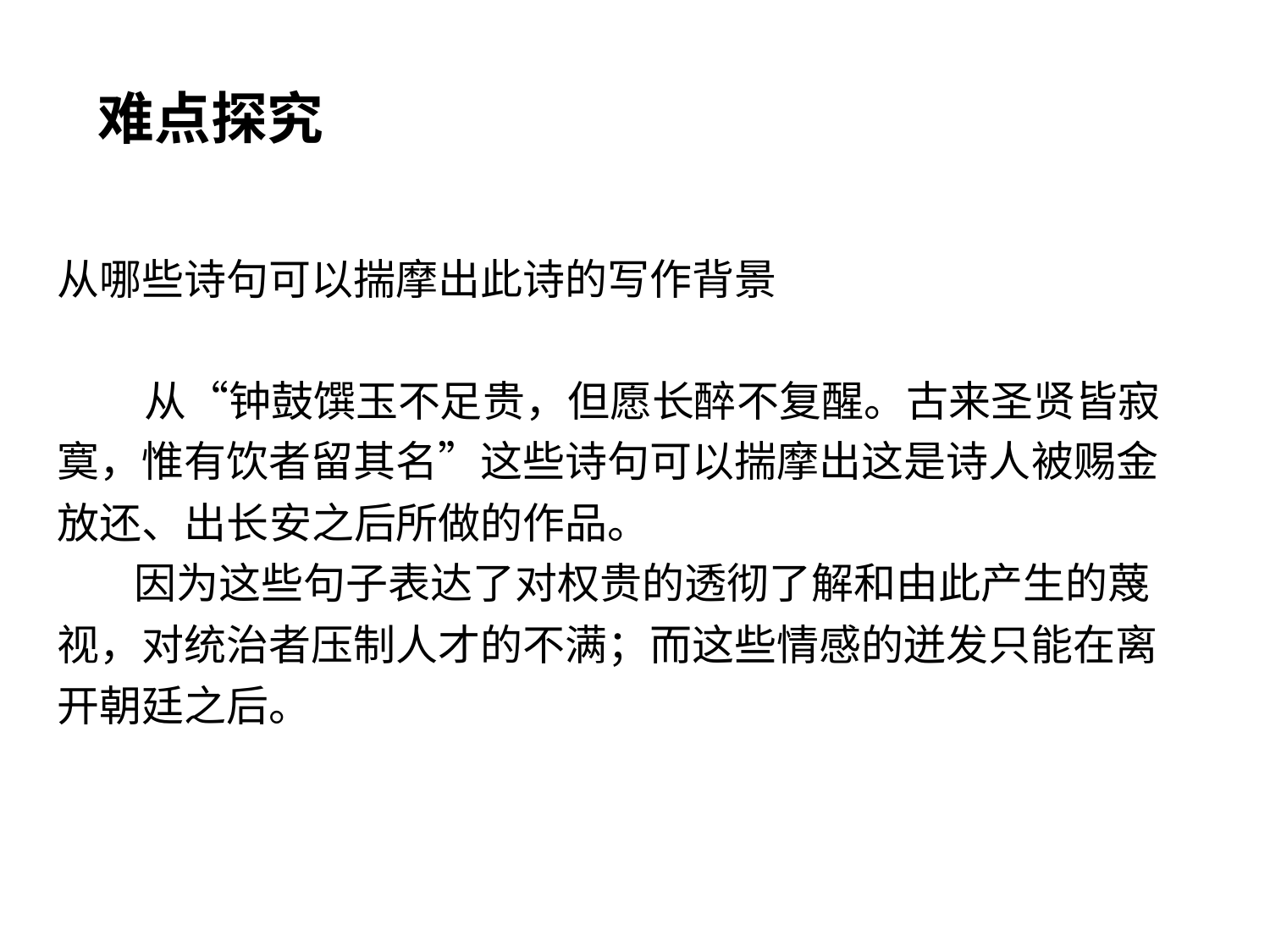

难点探究
从哪些诗句可以揣摩出此诗的写作背景

        从“钟鼓馔玉不足贵，但愿长醉不复醒。古来圣贤皆寂寞，惟有饮者留其名”这些诗句可以揣摩出这是诗人被赐金放还、出长安之后所做的作品。
       因为这些句子表达了对权贵的透彻了解和由此产生的蔑视，对统治者压制人才的不满；而这些情感的迸发只能在离开朝廷之后。